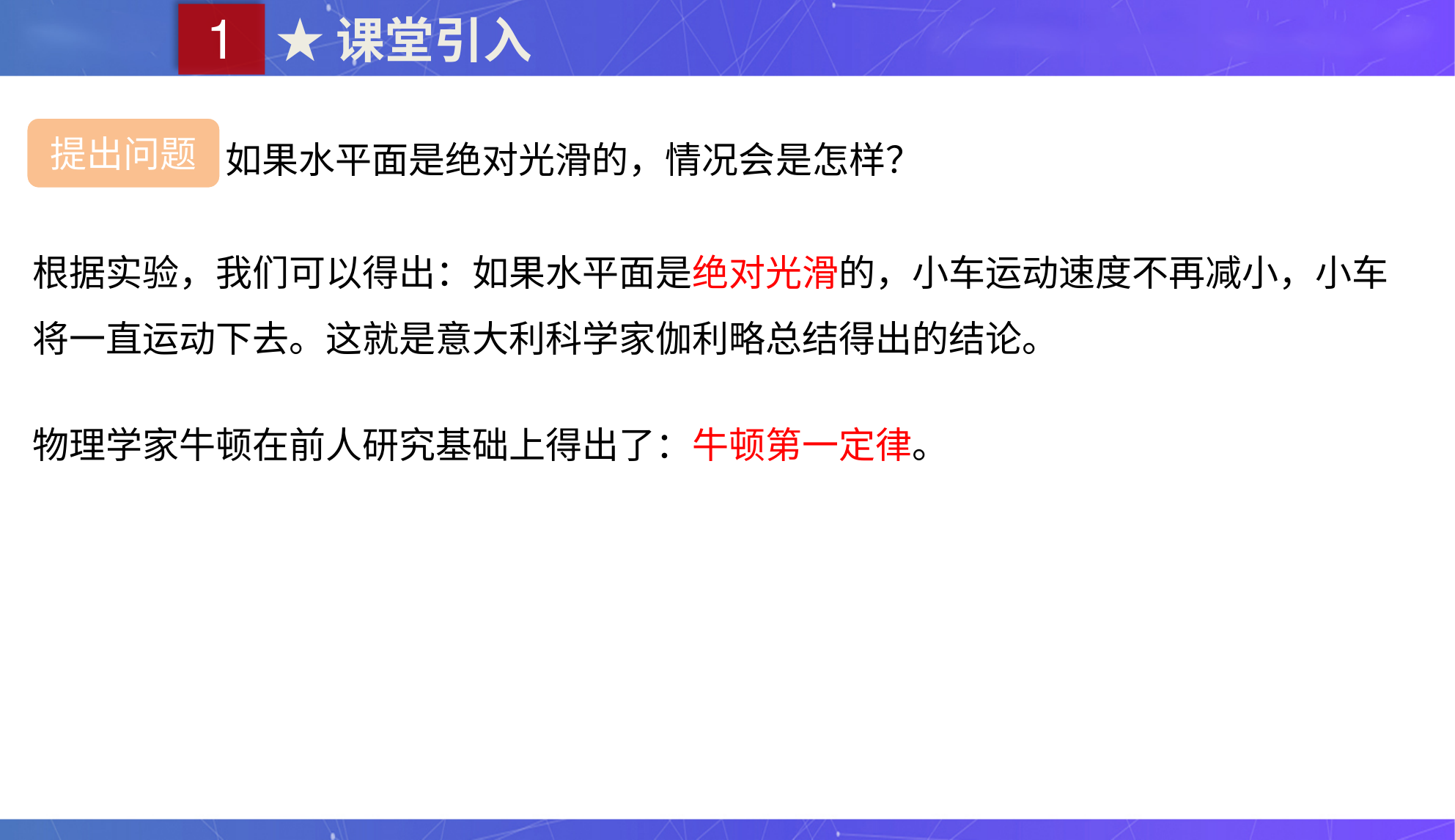

1
★课堂引入
如果水平面是绝对光滑的，情况会是怎样？
提出问题
根据实验，我们可以得出：如果水平面是绝对光滑的，小车运动速度不再减小，小车将一直运动下去。这就是意大利科学家伽利略总结得出的结论。
物理学家牛顿在前人研究基础上得出了：牛顿第一定律。